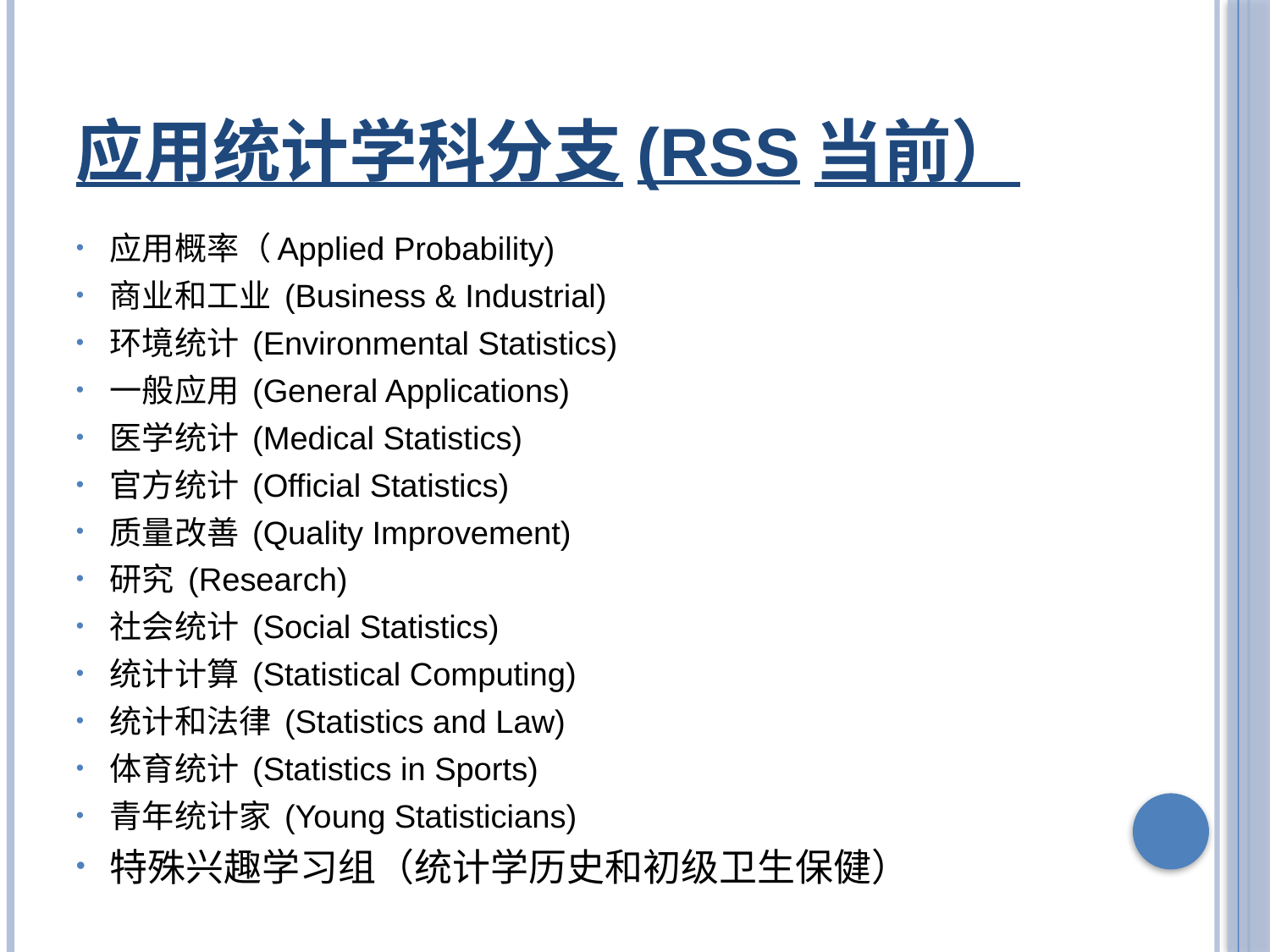

# 应用统计学科分支(RSS当前）
应用概率（Applied Probability)
商业和工业 (Business & Industrial)
环境统计 (Environmental Statistics)
一般应用 (General Applications)
医学统计 (Medical Statistics)
官方统计 (Official Statistics)
质量改善 (Quality Improvement)
研究 (Research)
社会统计 (Social Statistics)
统计计算 (Statistical Computing)
统计和法律 (Statistics and Law)
体育统计 (Statistics in Sports)
青年统计家 (Young Statisticians)
特殊兴趣学习组（统计学历史和初级卫生保健）